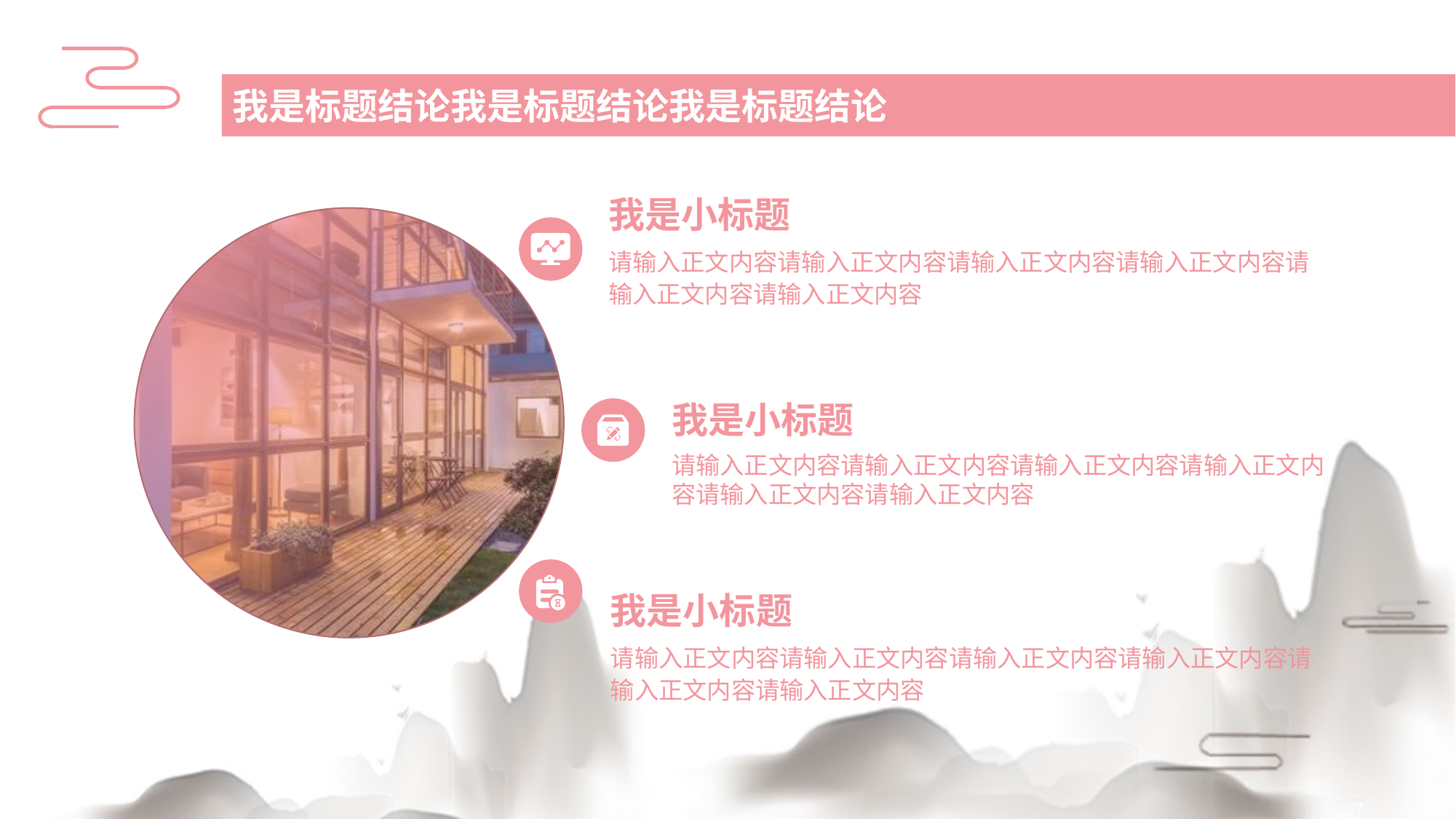

我是标题结论我是标题结论我是标题结论

我是小标题
请输入正文内容请输入正文内容请输入正文内容请输入正文内容请输入正文内容请输入正文内容

我是小标题
请输入正文内容请输入正文内容请输入正文内容请输入正文内容请输入正文内容请输入正文内容

我是小标题
请输入正文内容请输入正文内容请输入正文内容请输入正文内容请输入正文内容请输入正文内容